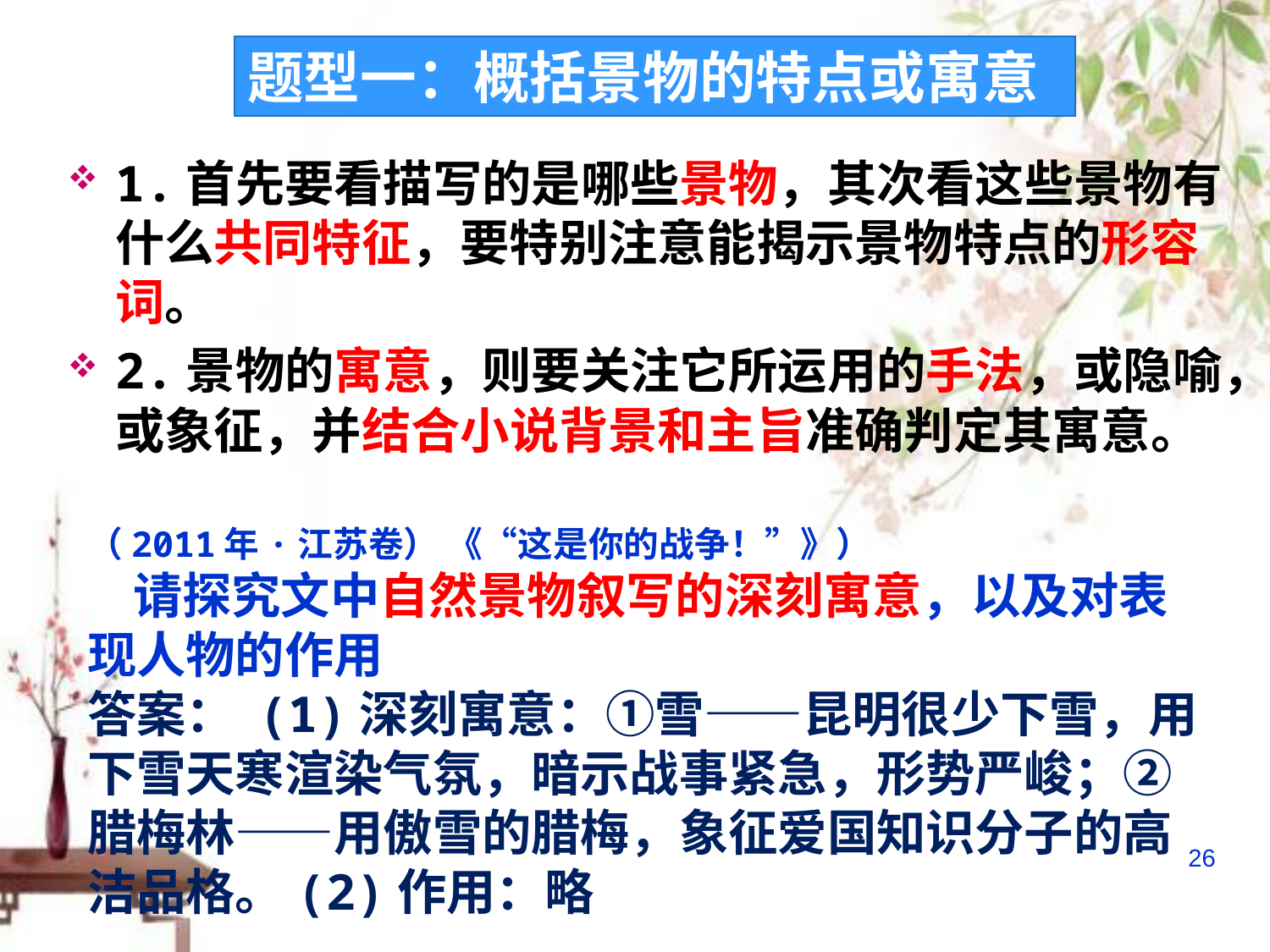

题型一：概括景物的特点或寓意
1.首先要看描写的是哪些景物，其次看这些景物有什么共同特征，要特别注意能揭示景物特点的形容词。
2.景物的寓意，则要关注它所运用的手法，或隐喻，或象征，并结合小说背景和主旨准确判定其寓意。

（2011年·江苏卷） 《“这是你的战争！”》）
   请探究文中自然景物叙写的深刻寓意，以及对表现人物的作用
答案： (1)深刻寓意：①雪——昆明很少下雪，用下雪天寒渲染气氛，暗示战事紧急，形势严峻；②腊梅林——用傲雪的腊梅，象征爱国知识分子的高洁品格。(2)作用：略
26